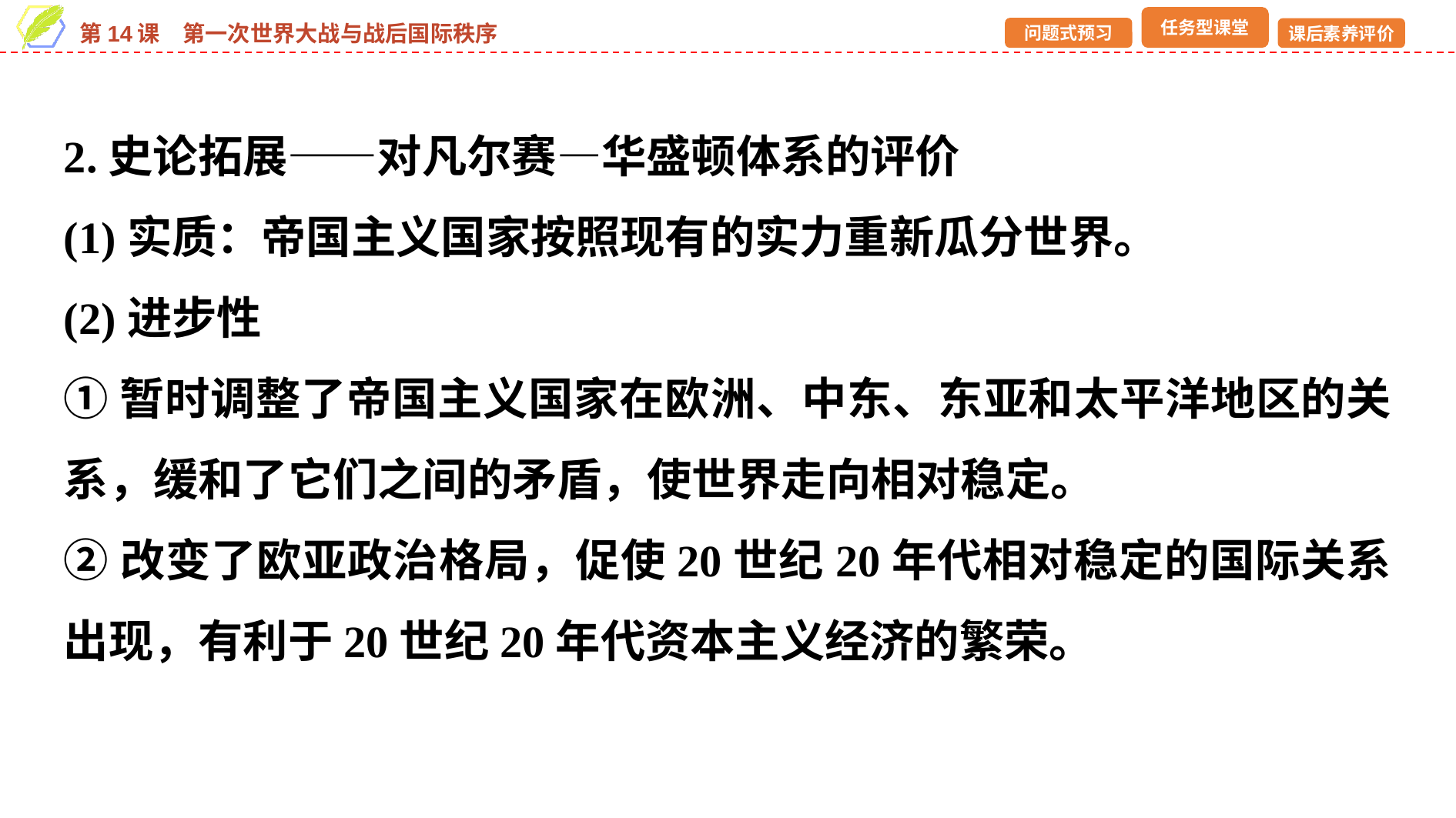

2.史论拓展——对凡尔赛—华盛顿体系的评价
(1)实质：帝国主义国家按照现有的实力重新瓜分世界。
(2)进步性
①暂时调整了帝国主义国家在欧洲、中东、东亚和太平洋地区的关系，缓和了它们之间的矛盾，使世界走向相对稳定。
②改变了欧亚政治格局，促使20世纪20年代相对稳定的国际关系出现，有利于20世纪20年代资本主义经济的繁荣。